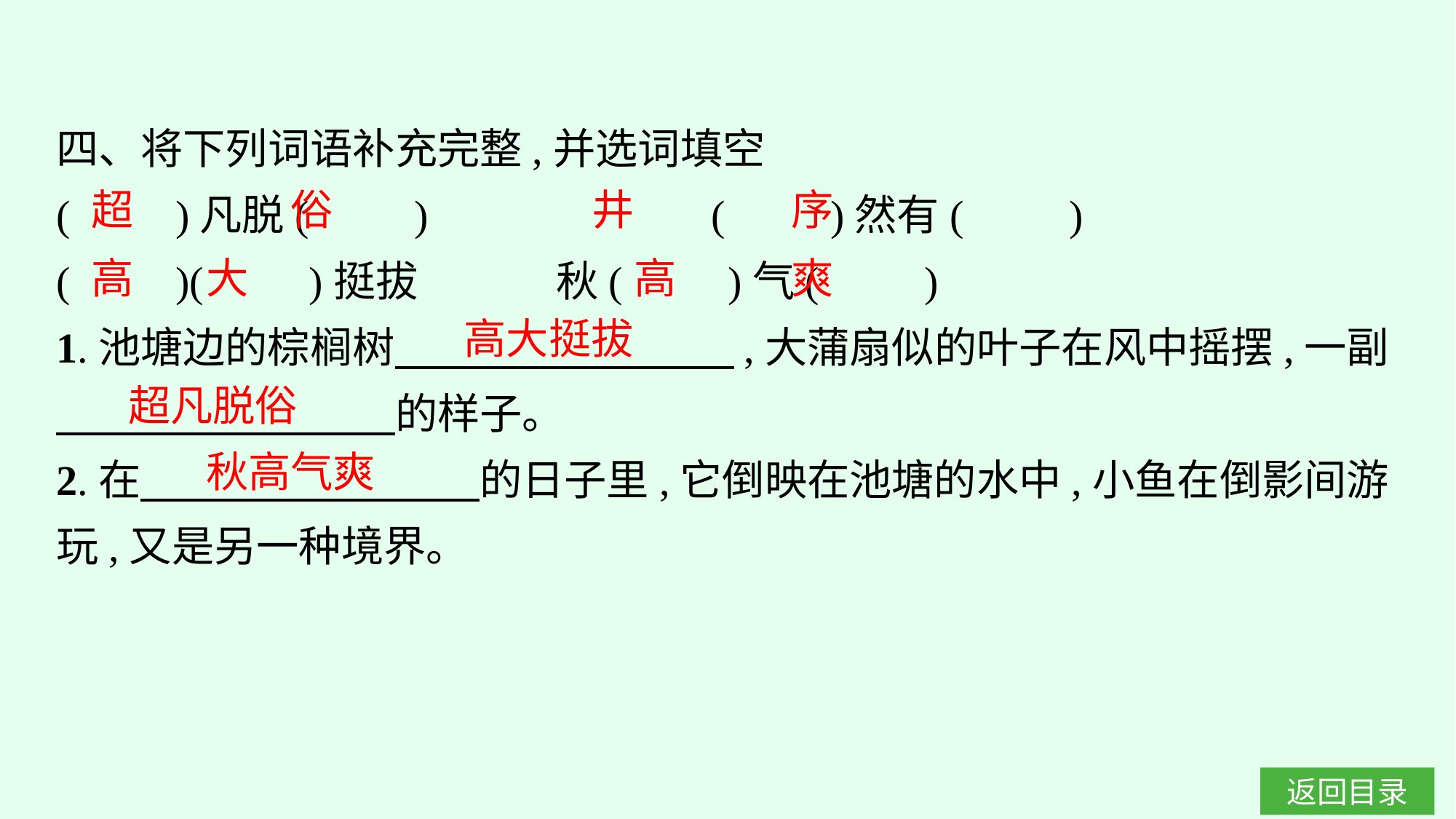

四、将下列词语补充完整,并选词填空
(　　)凡脱(　　)　　　　	(　　)然有(　　)
(　　)(　　)挺拔		秋(　　)气(　　)
1.池塘边的棕榈树　　　　　　　　,大蒲扇似的叶子在风中摇摆,一副
　　　　　　　　的样子。
2.在　　　　　　　　的日子里,它倒映在池塘的水中,小鱼在倒影间游玩,又是另一种境界。
超
俗
井
序
高
大
高
爽
高大挺拔
超凡脱俗
秋高气爽